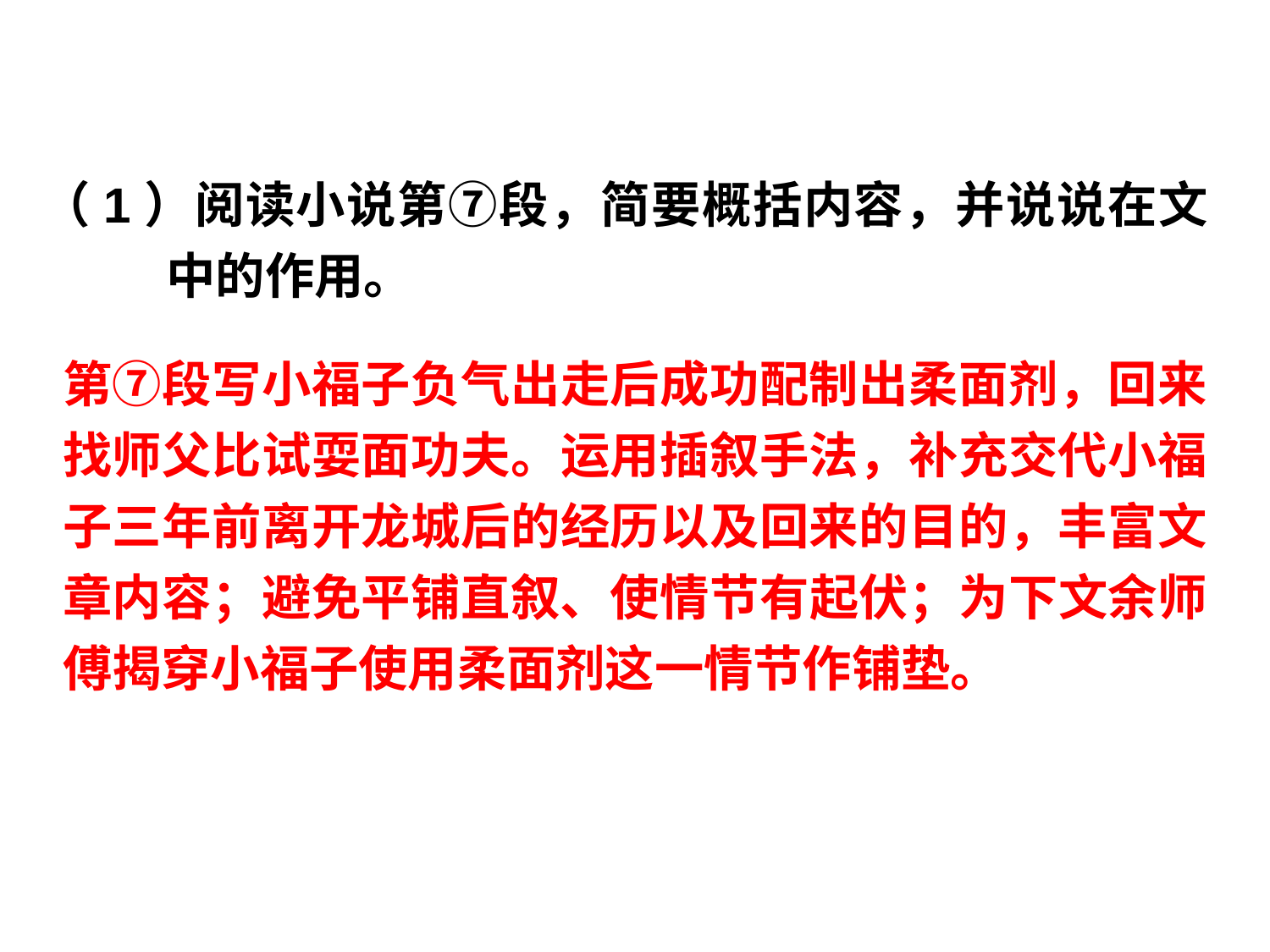

（1）阅读小说第⑦段，简要概括内容，并说说在文中的作用。
第⑦段写小福子负气出走后成功配制出柔面剂，回来找师父比试耍面功夫。运用插叙手法，补充交代小福子三年前离开龙城后的经历以及回来的目的，丰富文章内容；避免平铺直叙、使情节有起伏；为下文余师傅揭穿小福子使用柔面剂这一情节作铺垫。